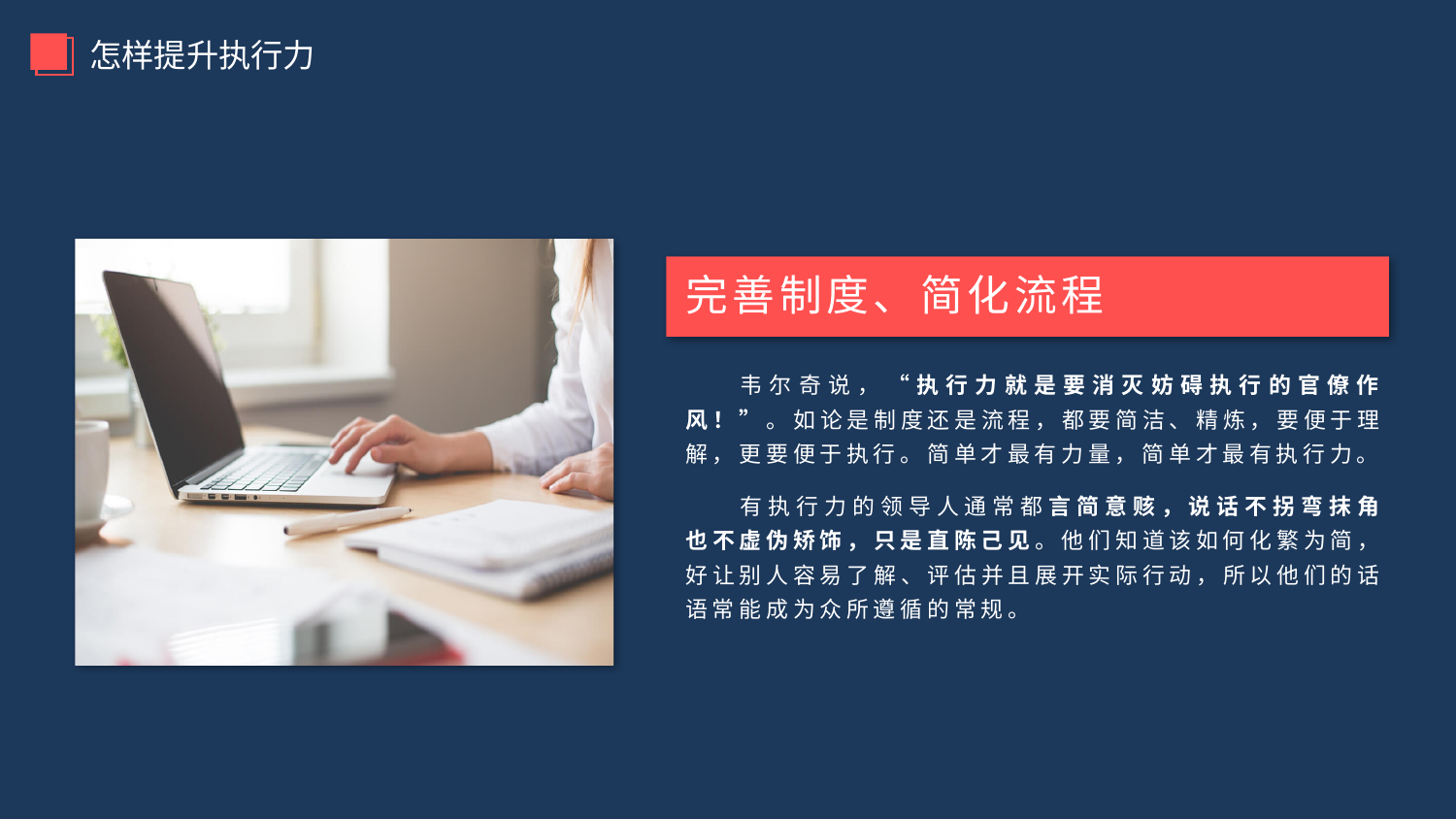

完善制度、简化流程
韦尔奇说，“执行力就是要消灭妨碍执行的官僚作风！”。如论是制度还是流程，都要简洁、精炼，要便于理解，更要便于执行。简单才最有力量，简单才最有执行力。
有执行力的领导人通常都言简意赅，说话不拐弯抹角也不虚伪矫饰，只是直陈己见。他们知道该如何化繁为简，好让别人容易了解、评估并且展开实际行动，所以他们的话语常能成为众所遵循的常规。